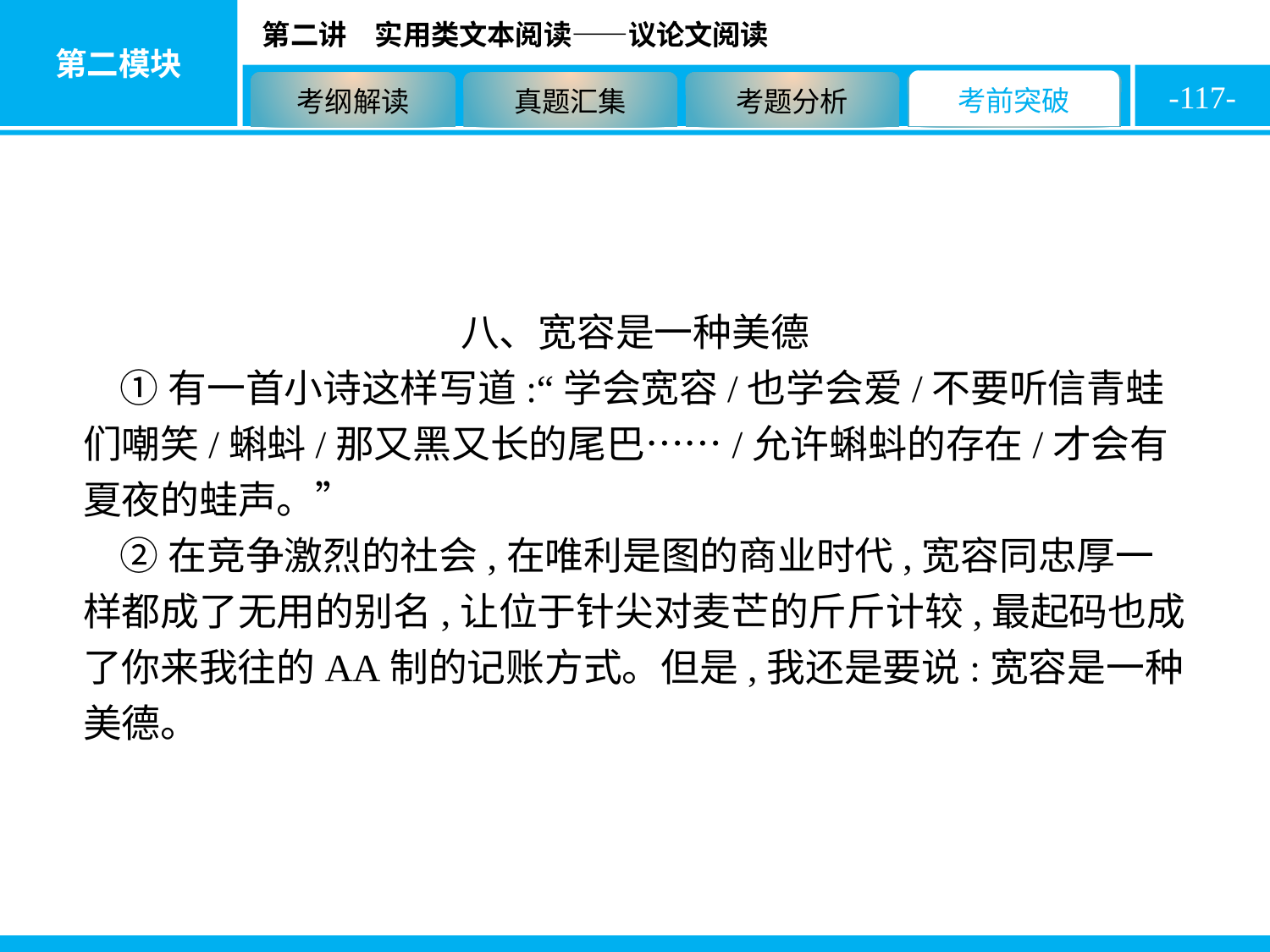

-117-
八、宽容是一种美德
①有一首小诗这样写道:“学会宽容/也学会爱/不要听信青蛙们嘲笑/蝌蚪/那又黑又长的尾巴……/允许蝌蚪的存在/才会有夏夜的蛙声。”
②在竞争激烈的社会,在唯利是图的商业时代,宽容同忠厚一样都成了无用的别名,让位于针尖对麦芒的斤斤计较,最起码也成了你来我往的AA制的记账方式。但是,我还是要说:宽容是一种美德。